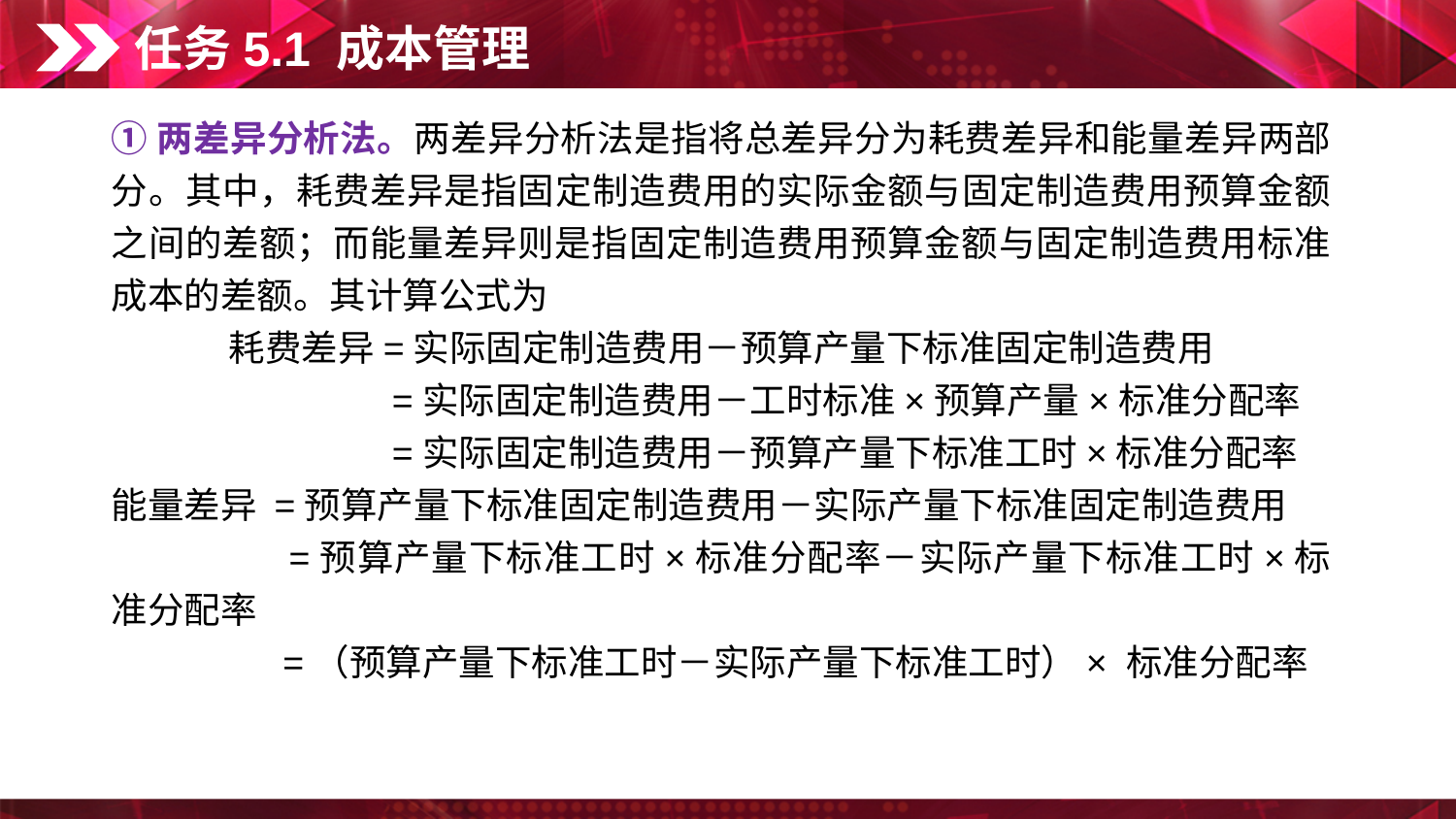

任务5.1 成本管理

①两差异分析法。两差异分析法是指将总差异分为耗费差异和能量差异两部分。其中，耗费差异是指固定制造费用的实际金额与固定制造费用预算金额之间的差额；而能量差异则是指固定制造费用预算金额与固定制造费用标准成本的差额。其计算公式为
耗费差异=实际固定制造费用－预算产量下标准固定制造费用
 　　　　　　　=实际固定制造费用－工时标准×预算产量×标准分配率
 　　　　　　　=实际固定制造费用－预算产量下标准工时×标准分配率
能量差异 =预算产量下标准固定制造费用－实际产量下标准固定制造费用
 　　　　=预算产量下标准工时×标准分配率－实际产量下标准工时×标准分配率
 　　　　=（预算产量下标准工时－实际产量下标准工时）× 标准分配率